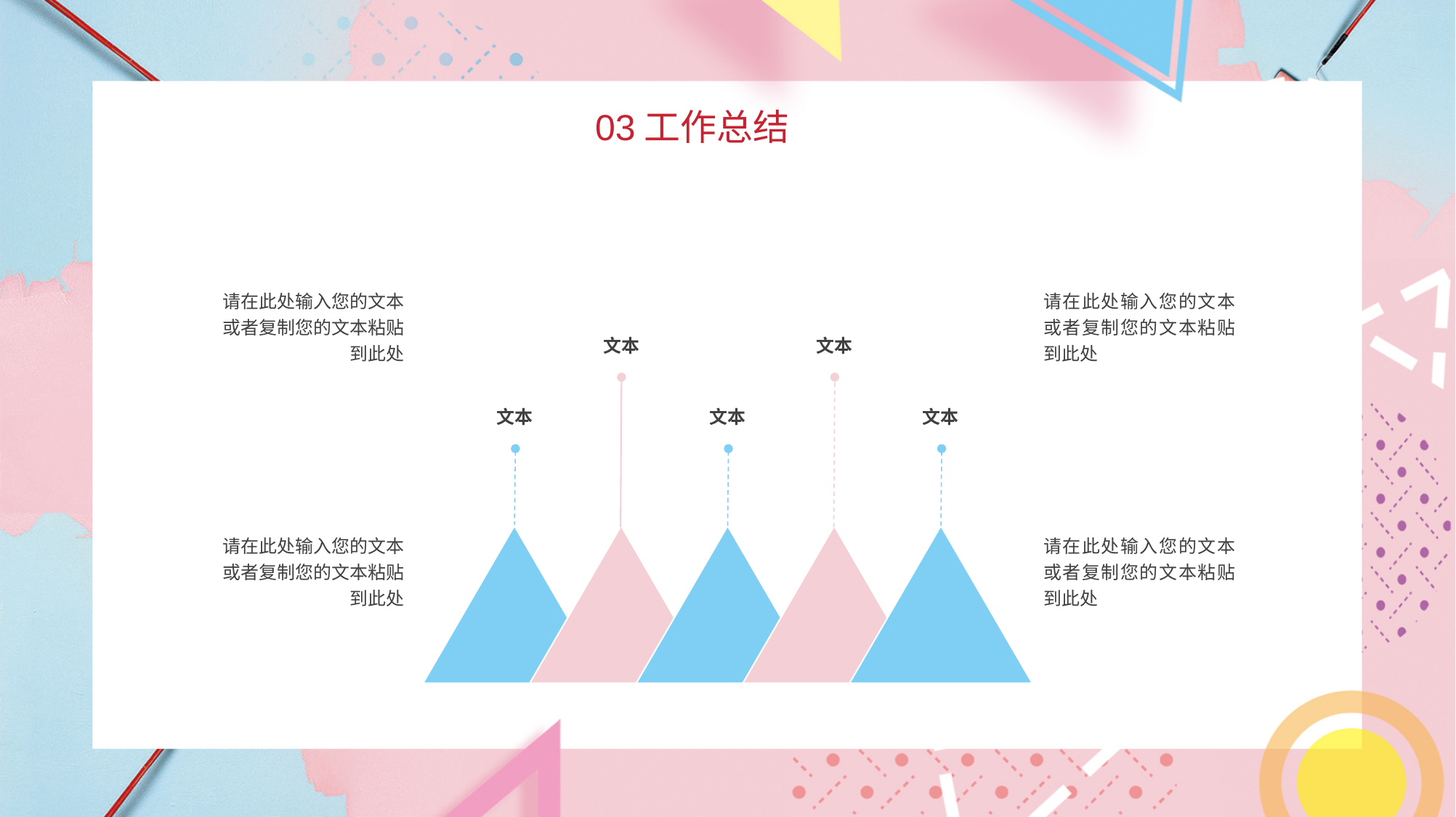

03工作总结
请在此处输入您的文本或者复制您的文本粘贴到此处
请在此处输入您的文本或者复制您的文本粘贴到此处
文本
文本
文本
文本
文本

请在此处输入您的文本或者复制您的文本粘贴到此处
请在此处输入您的文本或者复制您的文本粘贴到此处